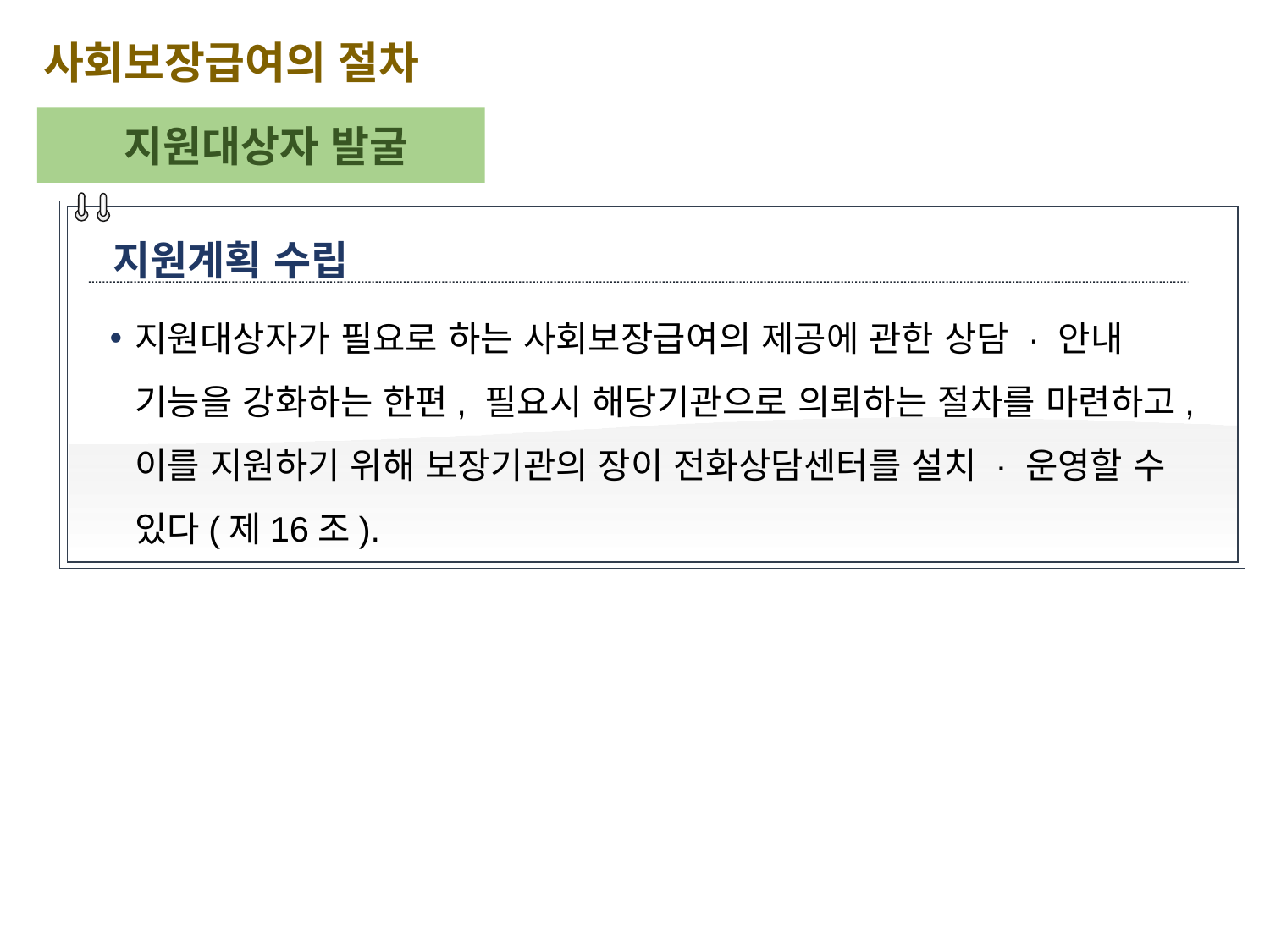

사회보장급여의 절차
지원대상자 발굴

지원계획 수립

지원대상자가 필요로 하는 사회보장급여의 제공에 관한 상담 · 안내 기능을 강화하는 한편, 필요시 해당기관으로 의뢰하는 절차를 마련하고, 이를 지원하기 위해 보장기관의 장이 전화상담센터를 설치 · 운영할 수 있다(제16조).